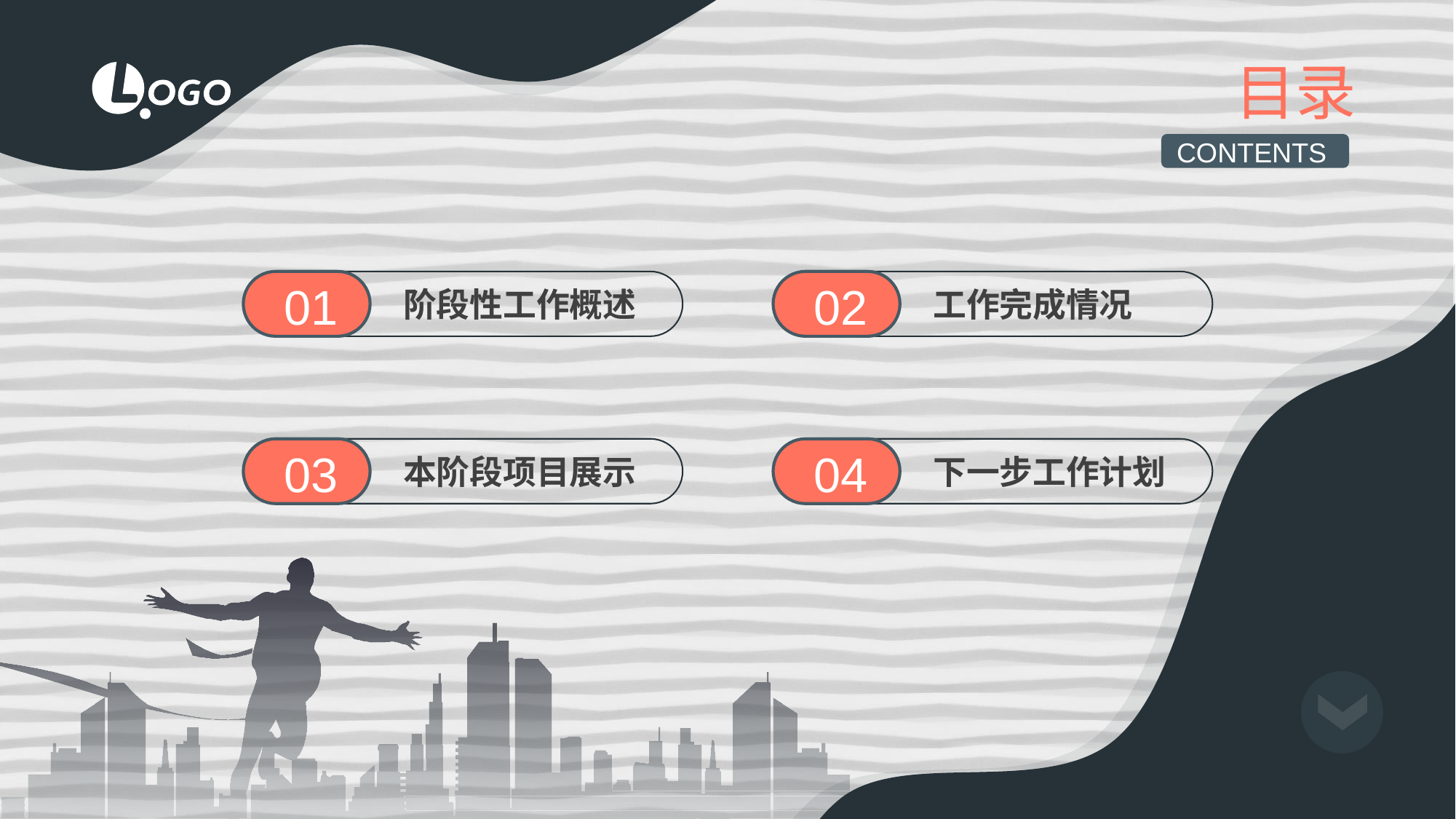

目录
CONTENTS

01

阶段性工作概述
02

工作完成情况
03

本阶段项目展示
04

下一步工作计划